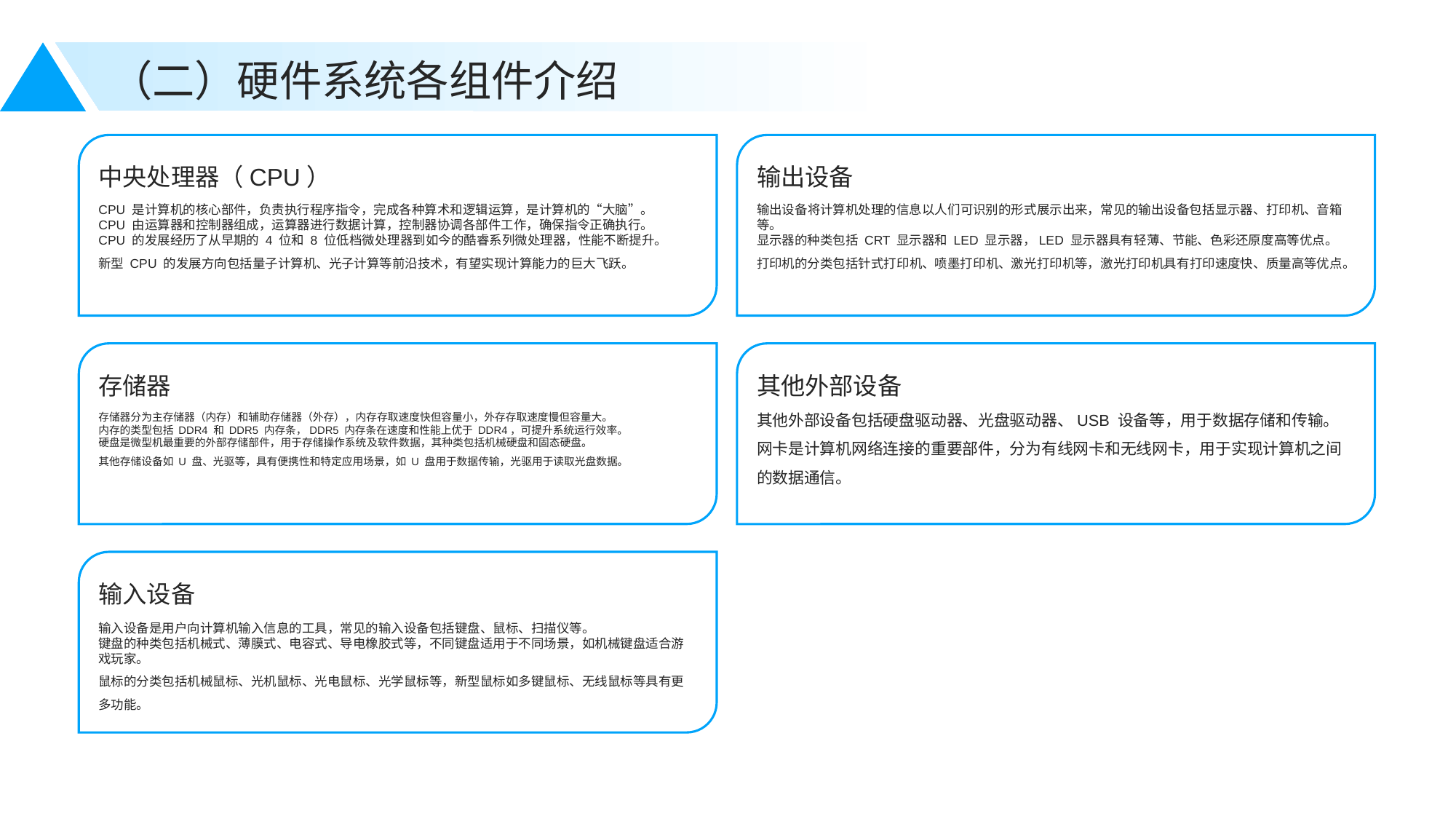

（二）硬件系统各组件介绍

中央处理器（CPU）
输出设备
CPU 是计算机的核心部件，负责执行程序指令，完成各种算术和逻辑运算，是计算机的“大脑”。
CPU 由运算器和控制器组成，运算器进行数据计算，控制器协调各部件工作，确保指令正确执行。
CPU 的发展经历了从早期的 4 位和 8 位低档微处理器到如今的酷睿系列微处理器，性能不断提升。
新型 CPU 的发展方向包括量子计算机、光子计算等前沿技术，有望实现计算能力的巨大飞跃。
输出设备将计算机处理的信息以人们可识别的形式展示出来，常见的输出设备包括显示器、打印机、音箱等。
显示器的种类包括 CRT 显示器和 LED 显示器，LED 显示器具有轻薄、节能、色彩还原度高等优点。
打印机的分类包括针式打印机、喷墨打印机、激光打印机等，激光打印机具有打印速度快、质量高等优点。

存储器
其他外部设备
存储器分为主存储器（内存）和辅助存储器（外存），内存存取速度快但容量小，外存存取速度慢但容量大。
内存的类型包括 DDR4 和 DDR5 内存条，DDR5 内存条在速度和性能上优于 DDR4，可提升系统运行效率。
硬盘是微型机最重要的外部存储部件，用于存储操作系统及软件数据，其种类包括机械硬盘和固态硬盘。
其他存储设备如 U 盘、光驱等，具有便携性和特定应用场景，如 U 盘用于数据传输，光驱用于读取光盘数据。
其他外部设备包括硬盘驱动器、光盘驱动器、USB 设备等，用于数据存储和传输。
网卡是计算机网络连接的重要部件，分为有线网卡和无线网卡，用于实现计算机之间的数据通信。

输入设备
输入设备是用户向计算机输入信息的工具，常见的输入设备包括键盘、鼠标、扫描仪等。
键盘的种类包括机械式、薄膜式、电容式、导电橡胶式等，不同键盘适用于不同场景，如机械键盘适合游戏玩家。
鼠标的分类包括机械鼠标、光机鼠标、光电鼠标、光学鼠标等，新型鼠标如多键鼠标、无线鼠标等具有更多功能。